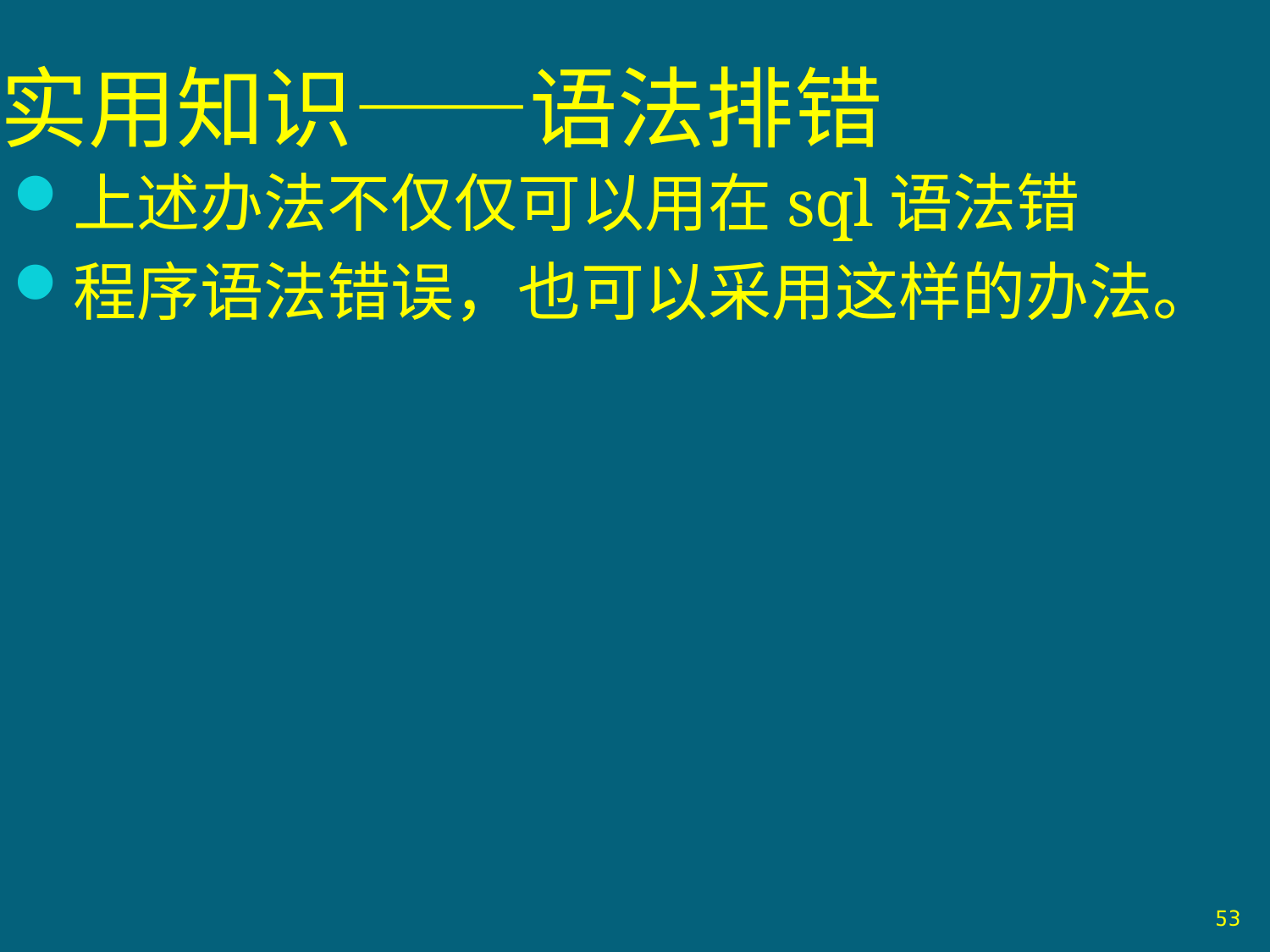

# 实用知识——语法排错
上述办法不仅仅可以用在sql语法错
程序语法错误，也可以采用这样的办法。

53